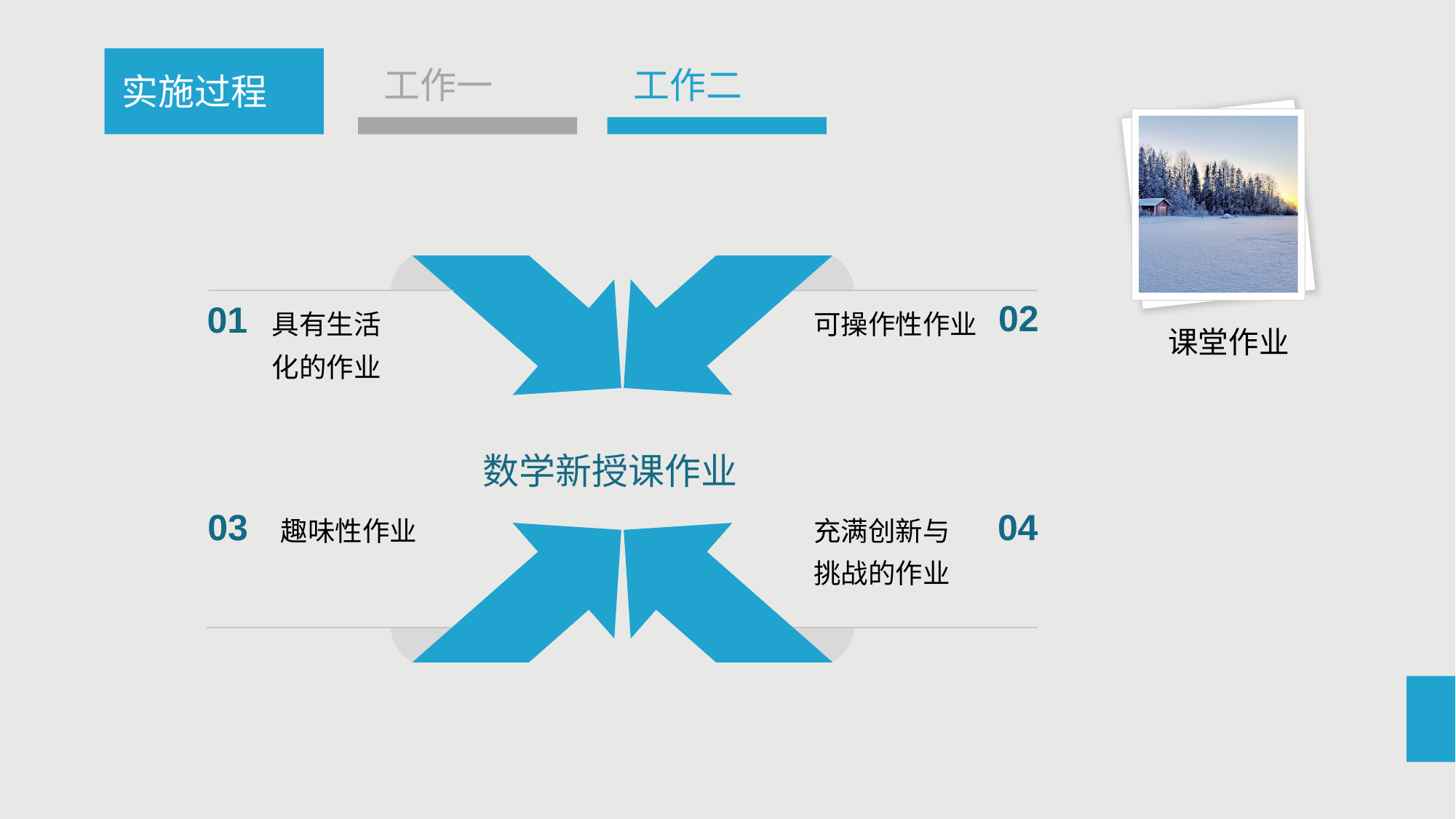

工作一

工作二
实施过程

02
01
具有生活化的作业
可操作性作业
课堂作业
数学新授课作业
趣味性作业
充满创新与挑战的作业
04
03